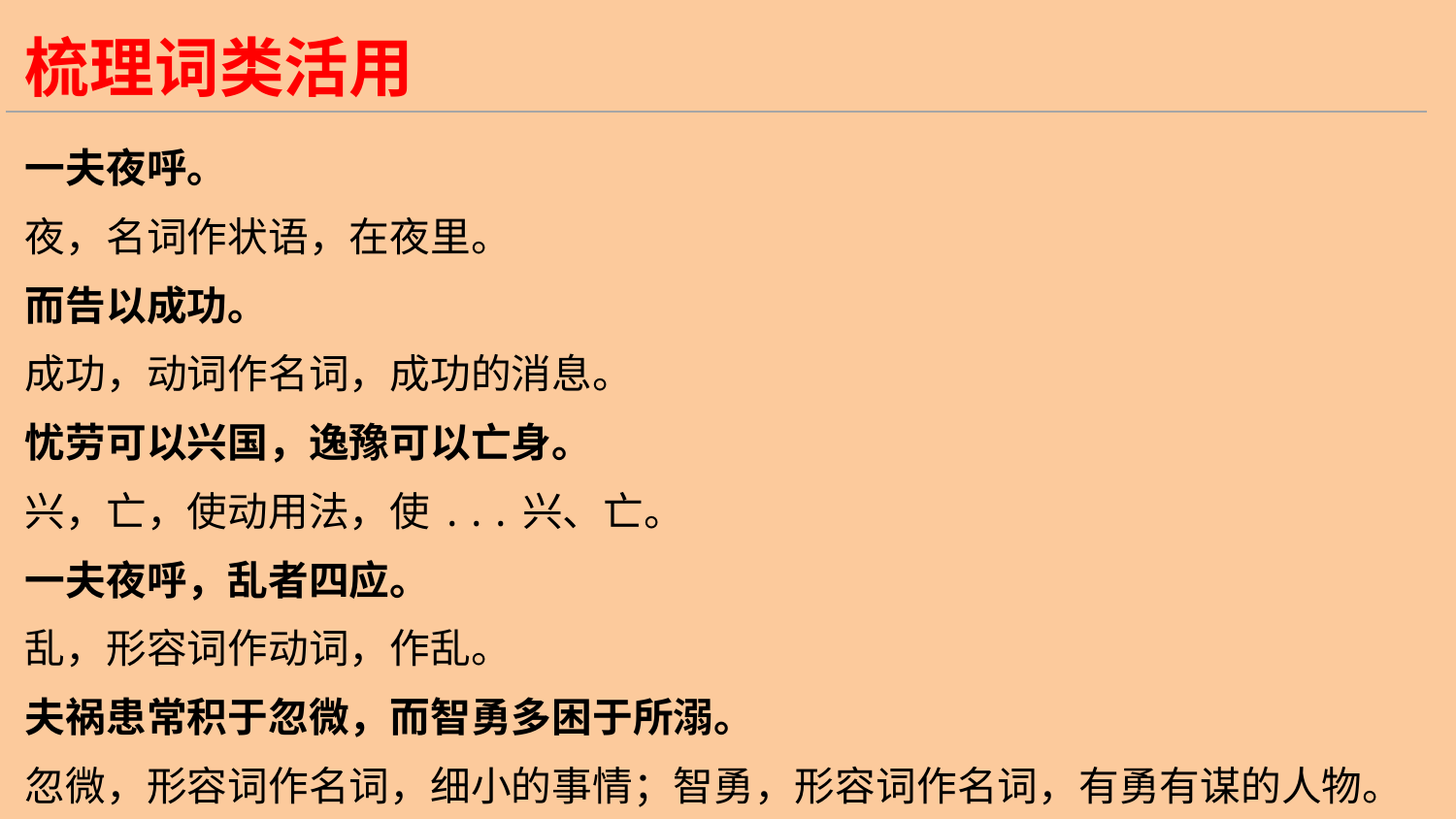

梳理词类活用
一夫夜呼。
夜，名词作状语，在夜里。
而告以成功。
成功，动词作名词，成功的消息。
忧劳可以兴国，逸豫可以亡身。
兴，亡，使动用法，使...兴、亡。
一夫夜呼，乱者四应。
乱，形容词作动词，作乱。
夫祸患常积于忽微，而智勇多困于所溺。
忽微，形容词作名词，细小的事情；智勇，形容词作名词，有勇有谋的人物。